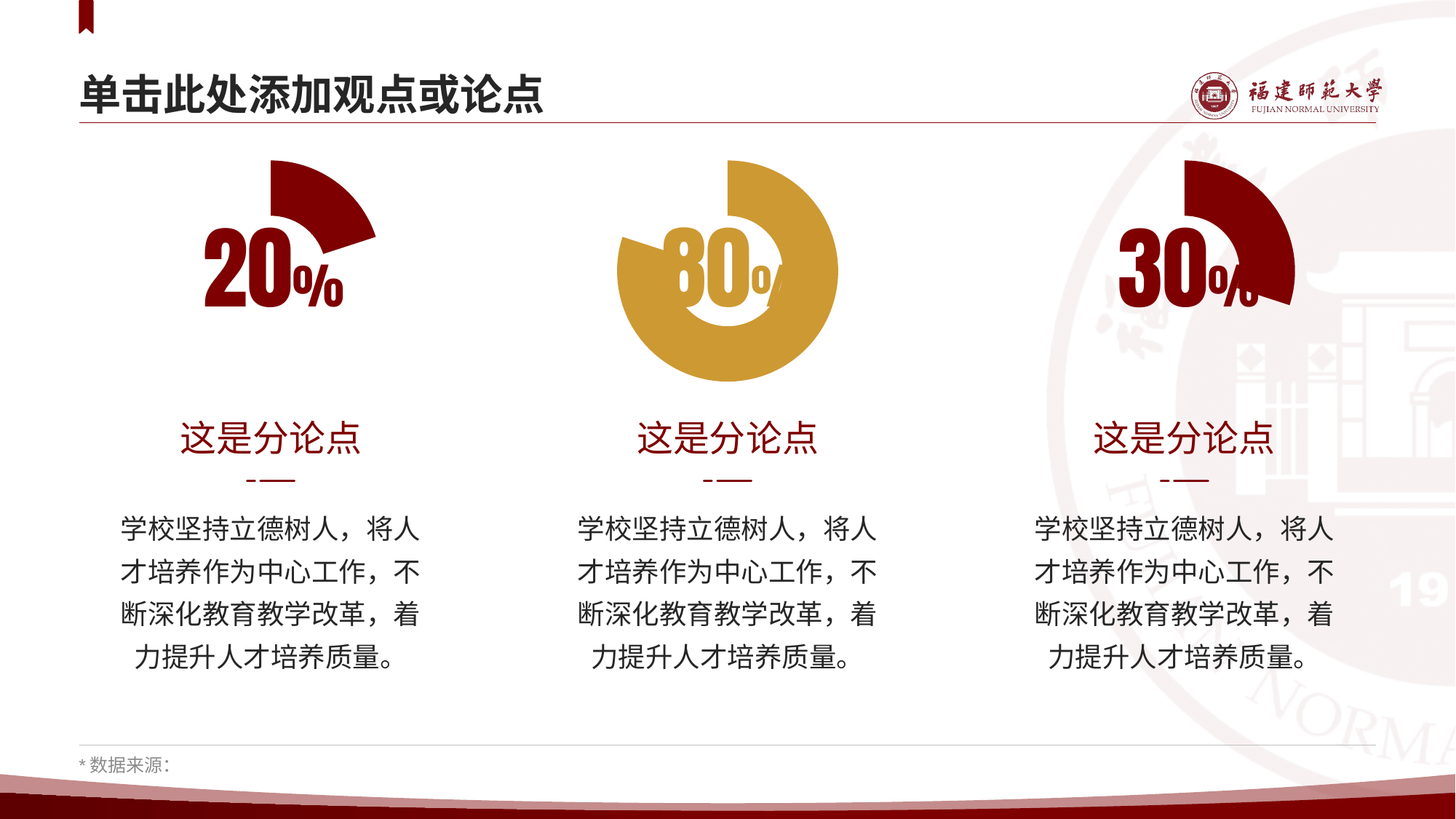

# 单击此处添加观点或论点

### Chart

| Category | 数据 |
|---|---|
| 红环数据 | 0.2 |
| 透明环数据 | 0.8 |

### Chart

| Category | 数据 |
|---|---|
| 红环数据 | 0.8 |
| 透明环数据 | 0.2 |

### Chart

| Category | 数据 |
|---|---|
| 红环数据 | 0.3 |
| 透明环数据 | 0.7 |
20%
80%
30%
这是分论点
学校坚持立德树人，将人才培养作为中心工作，不断深化教育教学改革，着力提升人才培养质量。
这是分论点
学校坚持立德树人，将人才培养作为中心工作，不断深化教育教学改革，着力提升人才培养质量。
这是分论点
学校坚持立德树人，将人才培养作为中心工作，不断深化教育教学改革，着力提升人才培养质量。
*数据来源：